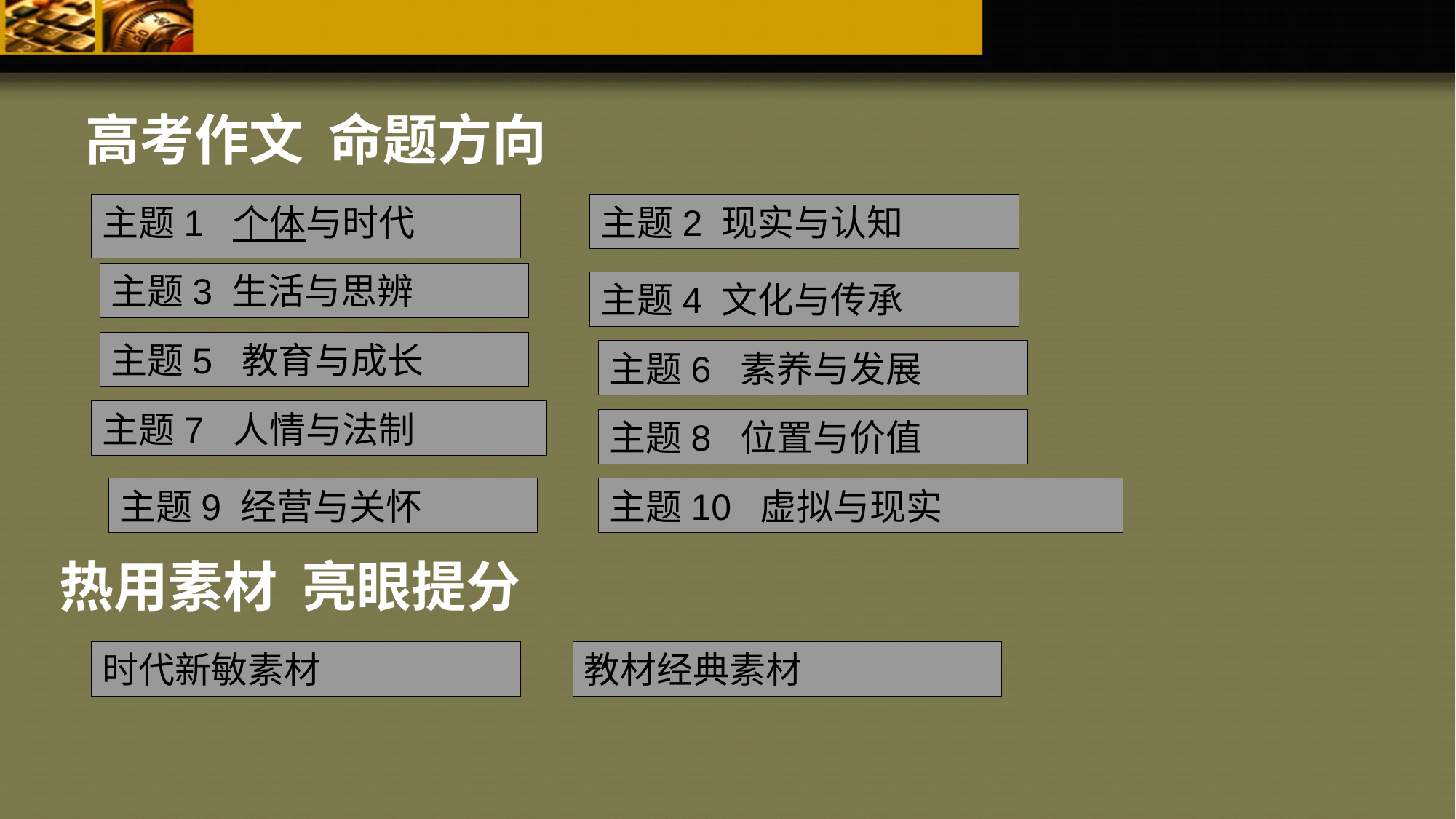

高考作文  命题方向
主题1  个体与时代
主题2 现实与认知
主题3 生活与思辨
主题4 文化与传承
主题5  教育与成长
主题6  素养与发展
主题7  人情与法制
主题8  位置与价值
主题9 经营与关怀
主题10  虚拟与现实
热用素材  亮眼提分
时代新敏素材
教材经典素材